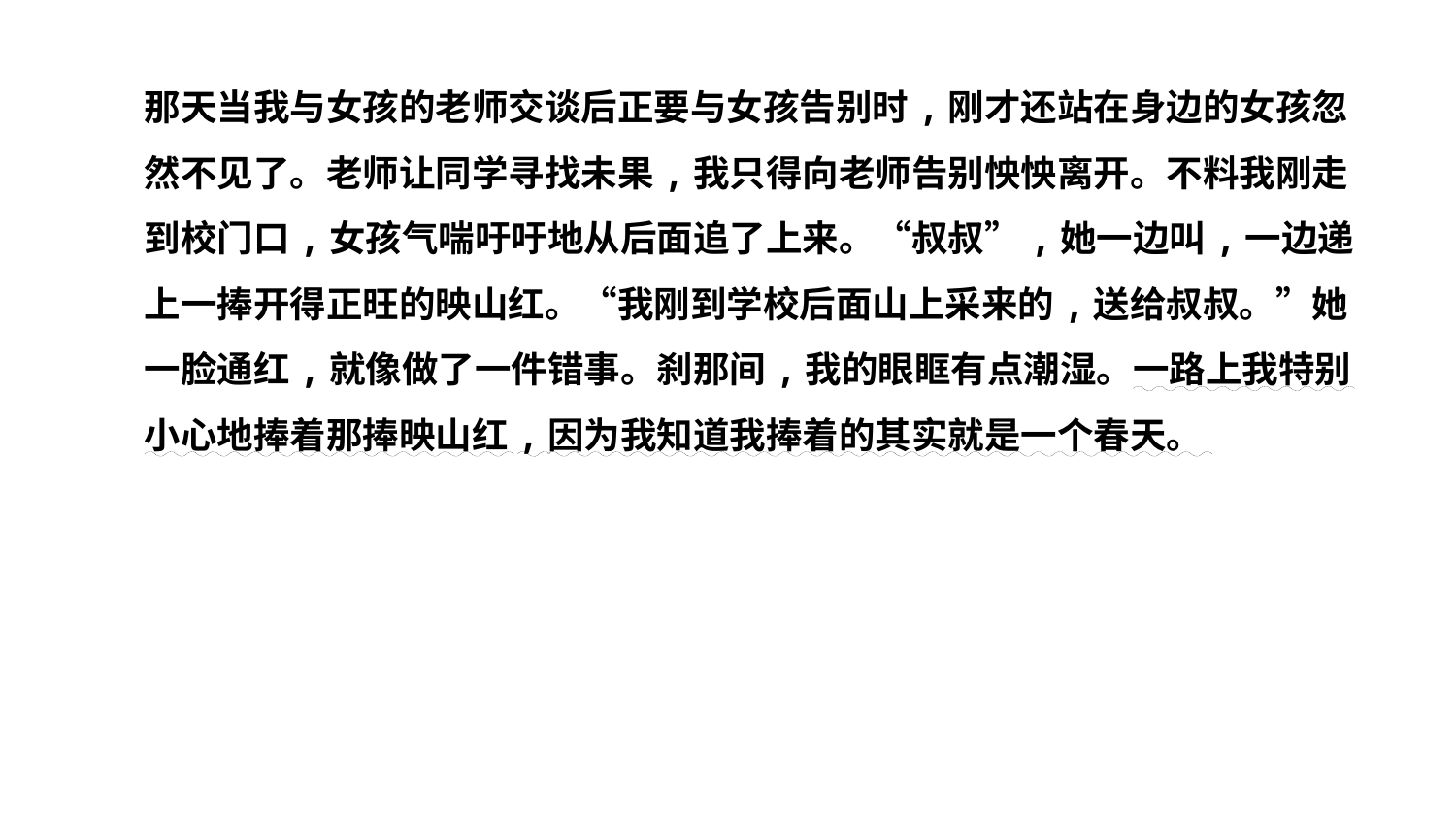

那天当我与女孩的老师交谈后正要与女孩告别时,刚才还站在身边的女孩忽然不见了。老师让同学寻找未果,我只得向老师告别怏怏离开。不料我刚走到校门口,女孩气喘吁吁地从后面追了上来。“叔叔”,她一边叫,一边递上一捧开得正旺的映山红。“我刚到学校后面山上采来的,送给叔叔。”她一脸通红,就像做了一件错事。刹那间,我的眼眶有点潮湿。一路上我特别小心地捧着那捧映山红,因为我知道我捧着的其实就是一个春天。